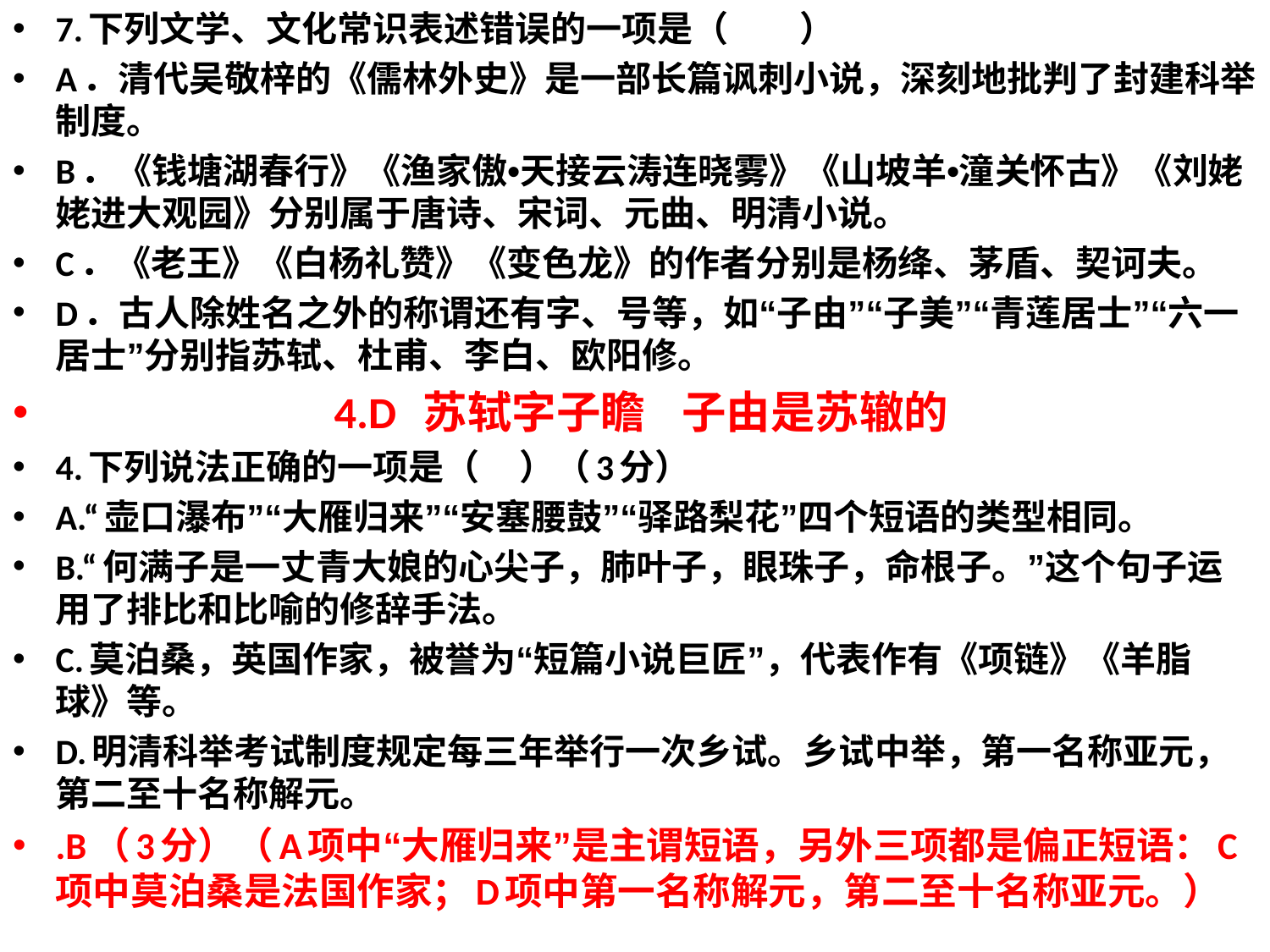

7.下列文学、文化常识表述错误的一项是（　　）
A．清代吴敬梓的《儒林外史》是一部长篇讽刺小说，深刻地批判了封建科举制度。
B．《钱塘湖春行》《渔家傲•天接云涛连晓雾》《山坡羊•潼关怀古》《刘姥姥进大观园》分别属于唐诗、宋词、元曲、明清小说。
C．《老王》《白杨礼赞》《变色龙》的作者分别是杨绛、茅盾、契诃夫。
D．古人除姓名之外的称谓还有字、号等，如“子由”“子美”“青莲居士”“六一居士”分别指苏轼、杜甫、李白、欧阳修。
                            4.D  苏轼字子瞻   子由是苏辙的
4.下列说法正确的一项是（    ）（3分）
A.“壶口瀑布”“大雁归来”“安塞腰鼓”“驿路梨花”四个短语的类型相同。
B.“何满子是一丈青大娘的心尖子，肺叶子，眼珠子，命根子。”这个句子运用了排比和比喻的修辞手法。
C.莫泊桑，英国作家，被誉为“短篇小说巨匠”，代表作有《项链》《羊脂球》等。
D.明清科举考试制度规定每三年举行一次乡试。乡试中举，第一名称亚元，第二至十名称解元。
.B（3分）（A项中“大雁归来”是主谓短语，另外三项都是偏正短语：C项中莫泊桑是法国作家；D项中第一名称解元，第二至十名称亚元。）

#